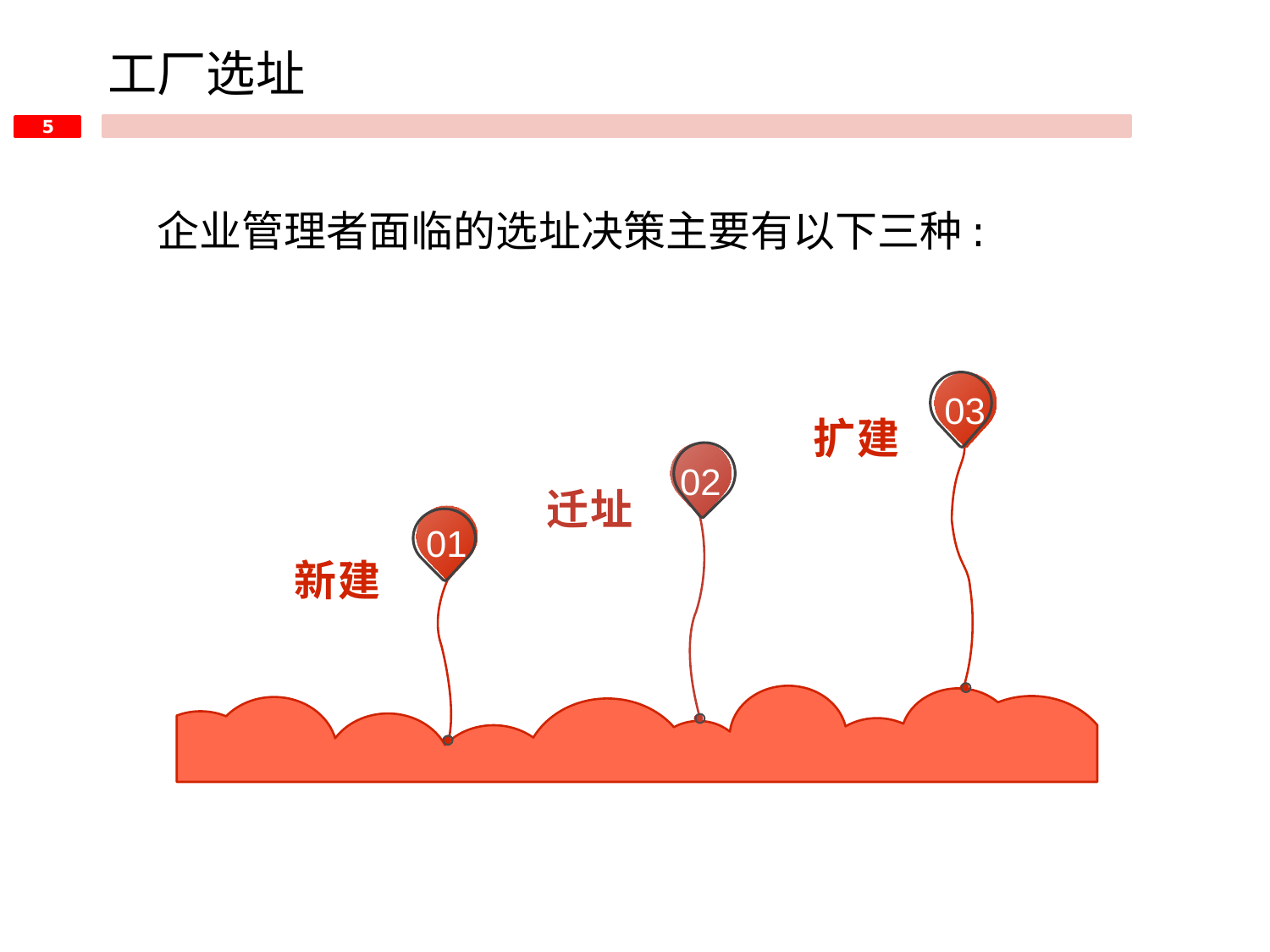

工厂选址
5
企业管理者面临的选址决策主要有以下三种:
03

扩建
02

迁址
01

新建